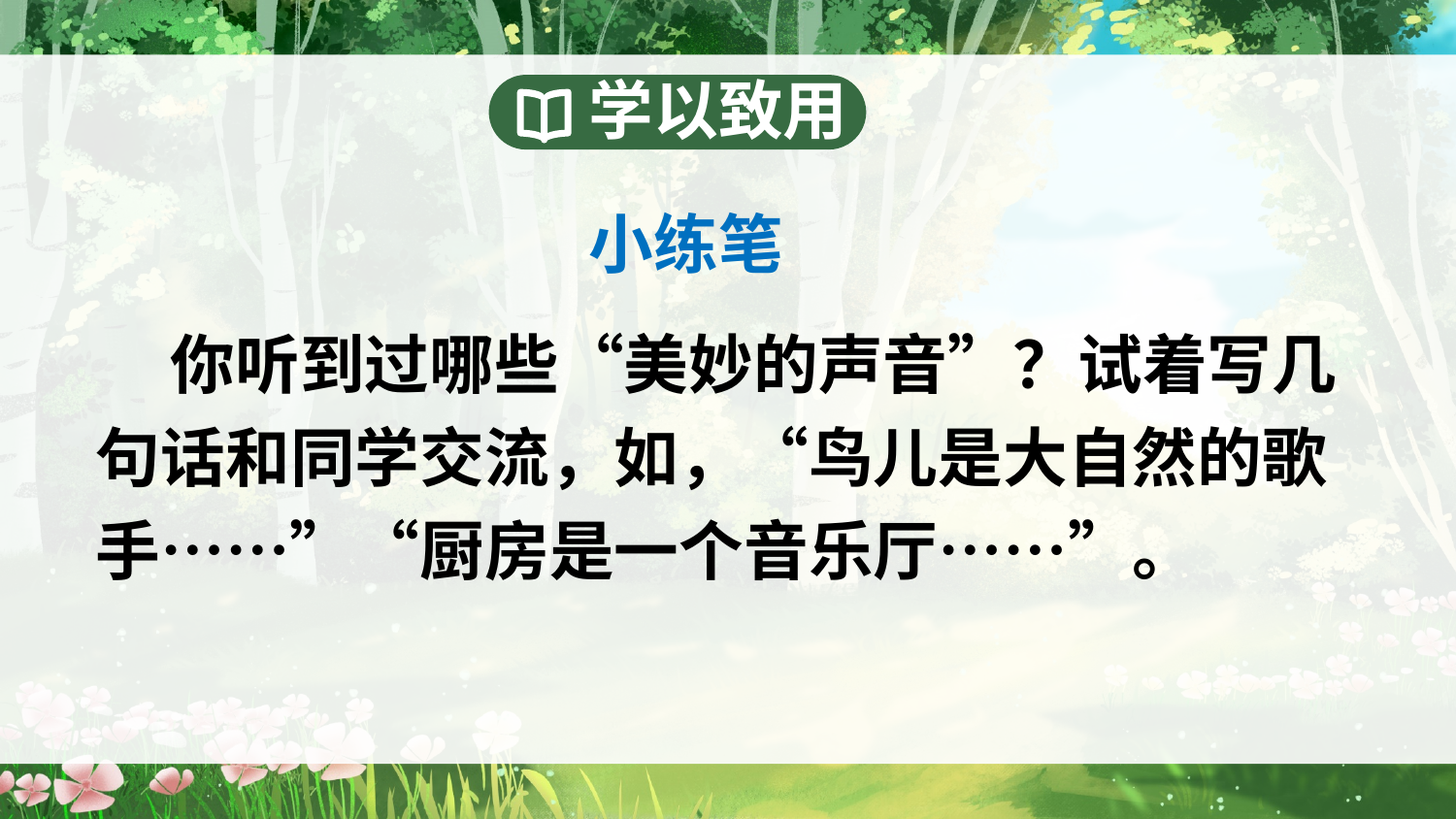

学以致用

小练笔
    你听到过哪些“美妙的声音”？试着写几句话和同学交流，如，“鸟儿是大自然的歌手……”“厨房是一个音乐厅……”。